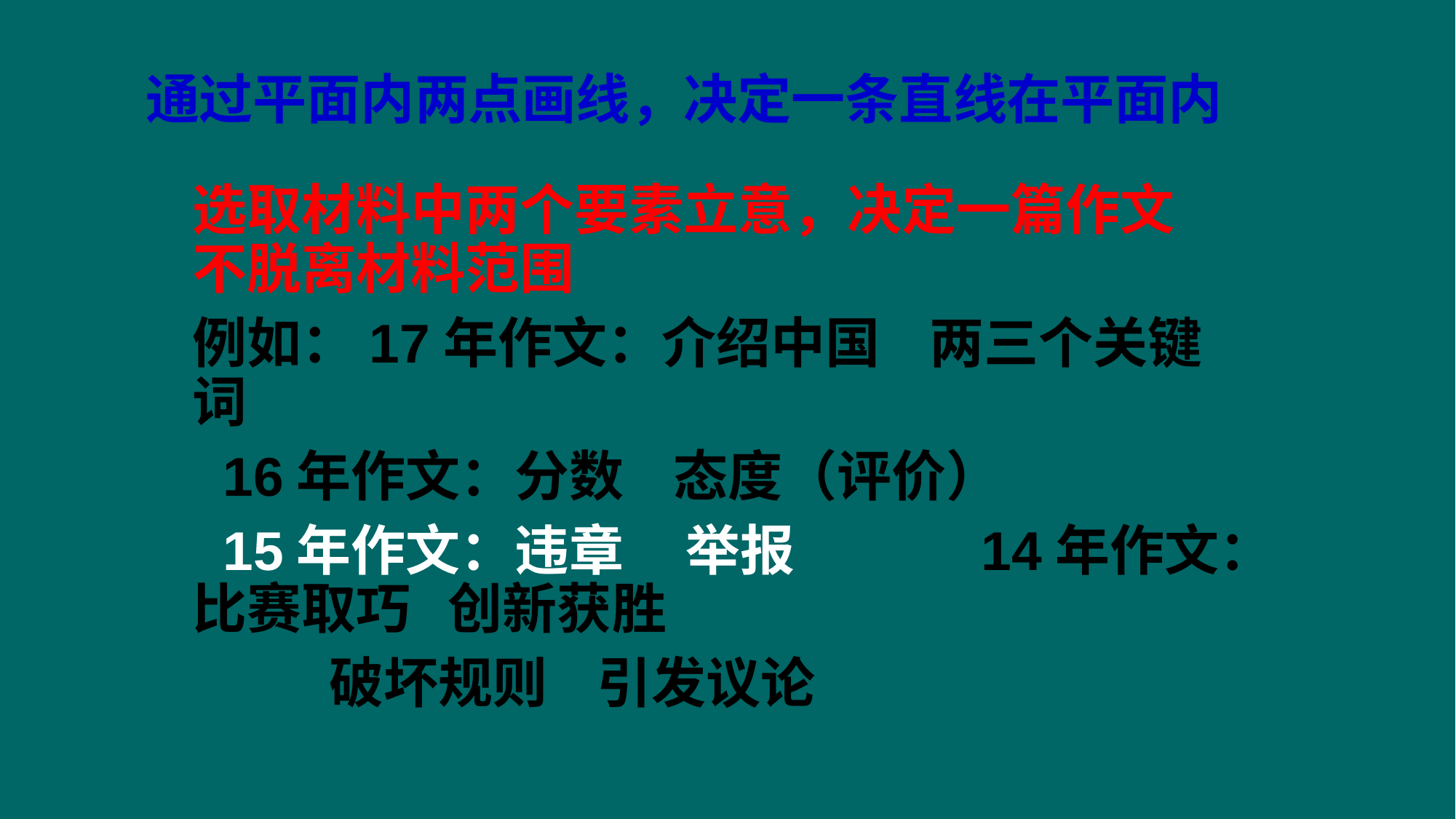

# 通过平面内两点画线，决定一条直线在平面内
选取材料中两个要素立意，决定一篇作文不脱离材料范围
例如：17年作文：介绍中国    两三个关键词
  16年作文：分数    态度（评价）
  15年作文：违章     举报              14年作文：比赛取巧   创新获胜
          破坏规则    引发议论